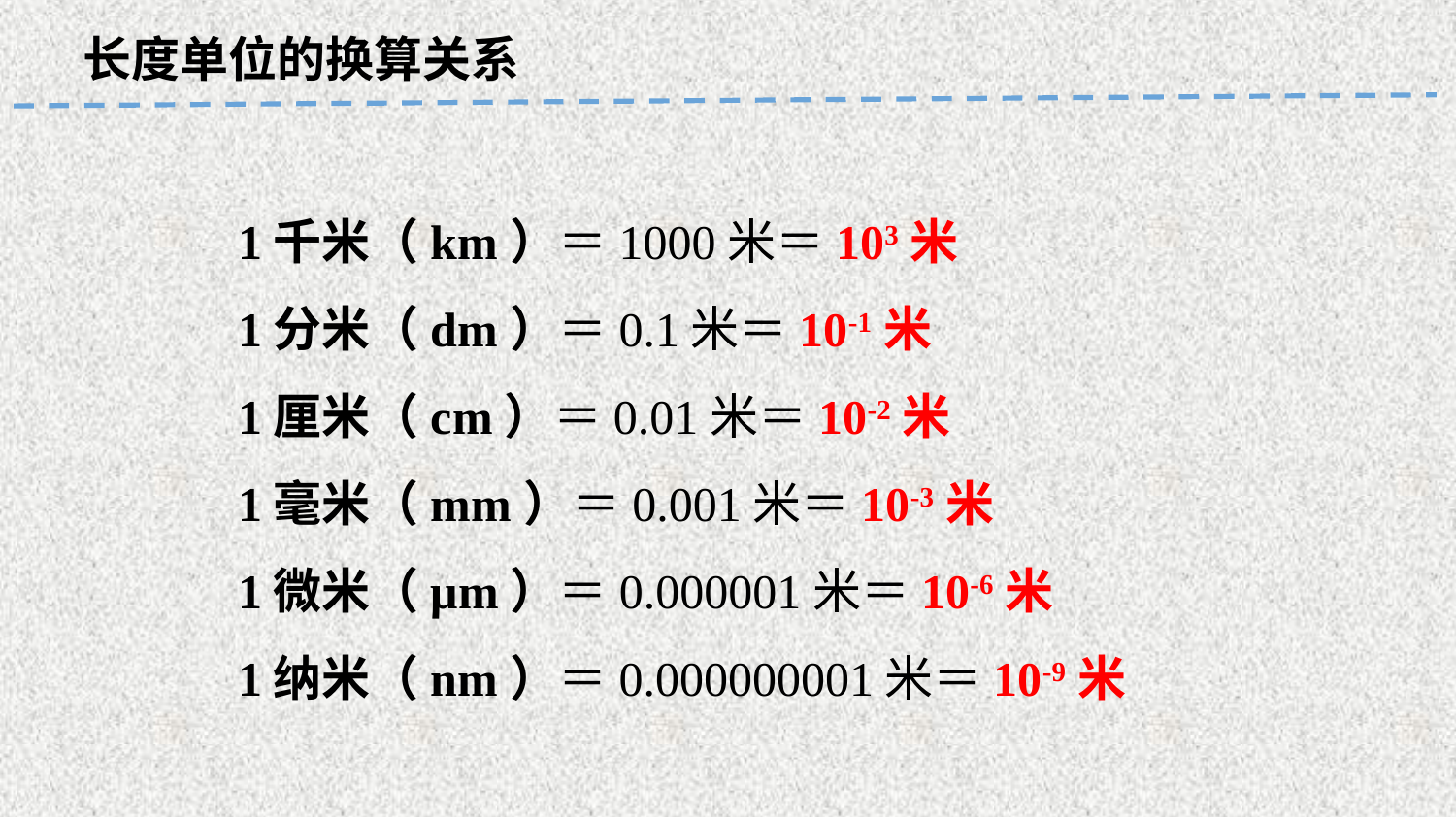

长度单位的换算关系
1千米（km）＝1000米＝103米
1分米（dm）＝0.1米＝10-1米
1厘米（cm）＝0.01米＝10-2米
1毫米（mm）＝0.001米＝10-3米
1微米（μm）＝0.000001米＝10-6米
1纳米（nm）＝0.000000001米＝10-9米